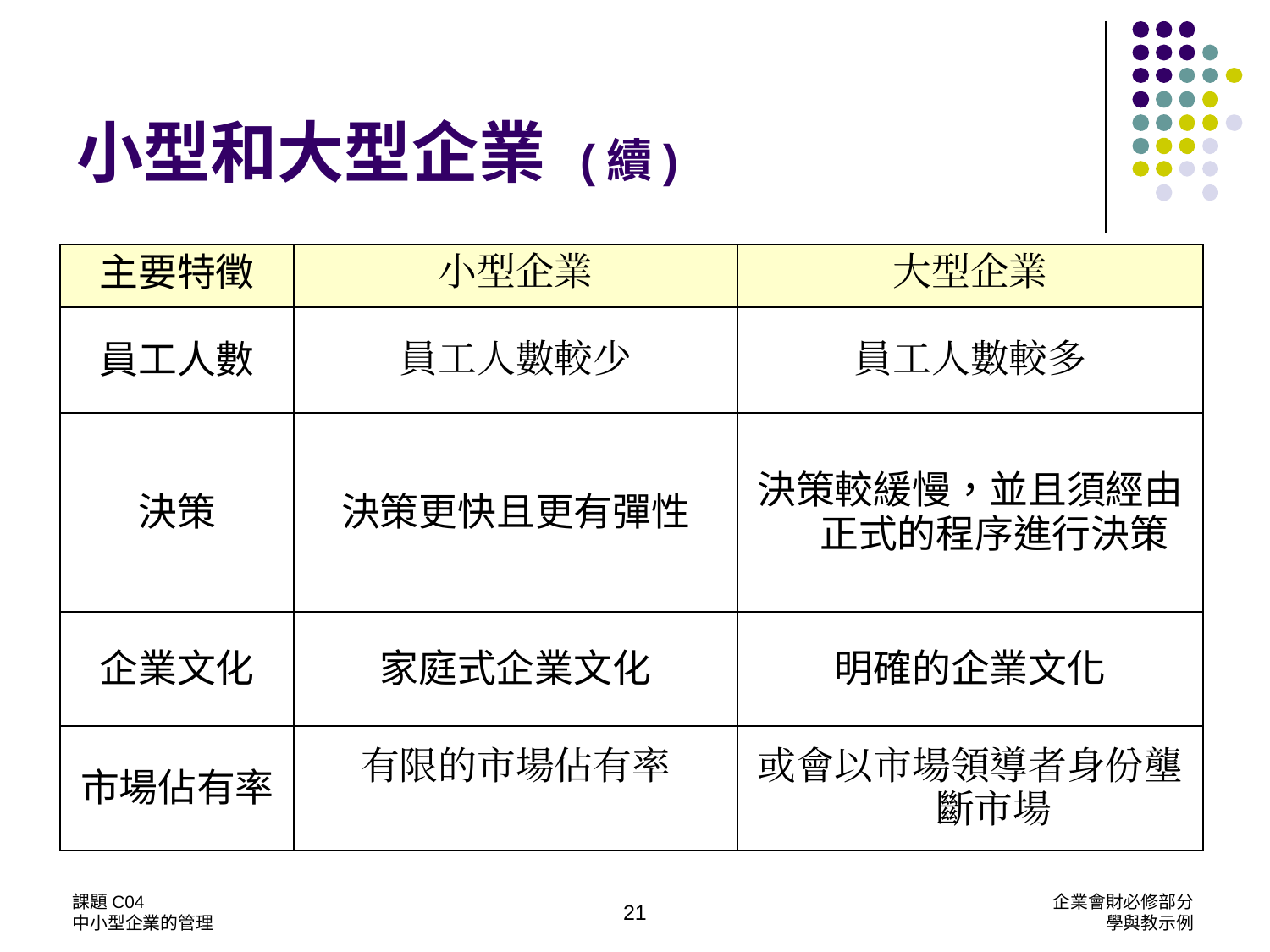

# 小型和大型企業 (續)
| 主要特徵 | 小型企業 | 大型企業 |
| --- | --- | --- |
| 員工人數 | 員工人數較少 | 員工人數較多 |
| 決策 | 決策更快且更有彈性 | 決策較緩慢，並且須經由正式的程序進行決策 |
| 企業文化 | 家庭式企業文化 | 明確的企業文化 |
| 市場佔有率 | 有限的市場佔有率 | 或會以市場領導者身份壟斷市場 |

課題C04
中小型企業的管理

企業會財必修部分
學與教示例

21